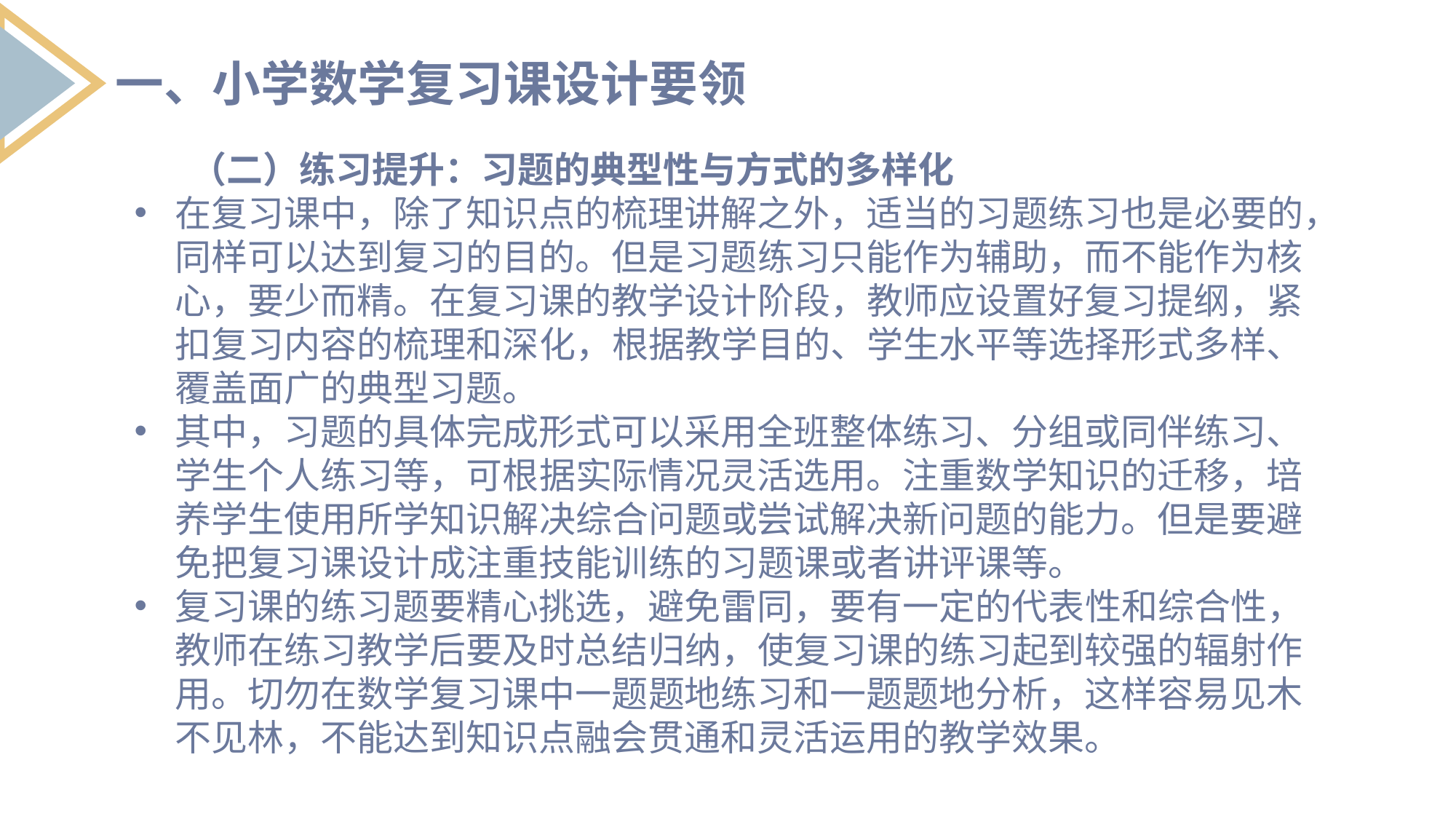

一、小学数学复习课设计要领
        （二）练习提升：习题的典型性与方式的多样化
在复习课中，除了知识点的梳理讲解之外，适当的习题练习也是必要的，同样可以达到复习的目的。但是习题练习只能作为辅助，而不能作为核心，要少而精。在复习课的教学设计阶段，教师应设置好复习提纲，紧扣复习内容的梳理和深化，根据教学目的、学生水平等选择形式多样、覆盖面广的典型习题。
其中，习题的具体完成形式可以采用全班整体练习、分组或同伴练习、学生个人练习等，可根据实际情况灵活选用。注重数学知识的迁移，培养学生使用所学知识解决综合问题或尝试解决新问题的能力。但是要避免把复习课设计成注重技能训练的习题课或者讲评课等。
复习课的练习题要精心挑选，避免雷同，要有一定的代表性和综合性，教师在练习教学后要及时总结归纳，使复习课的练习起到较强的辐射作用。切勿在数学复习课中一题题地练习和一题题地分析，这样容易见木不见林，不能达到知识点融会贯通和灵活运用的教学效果。